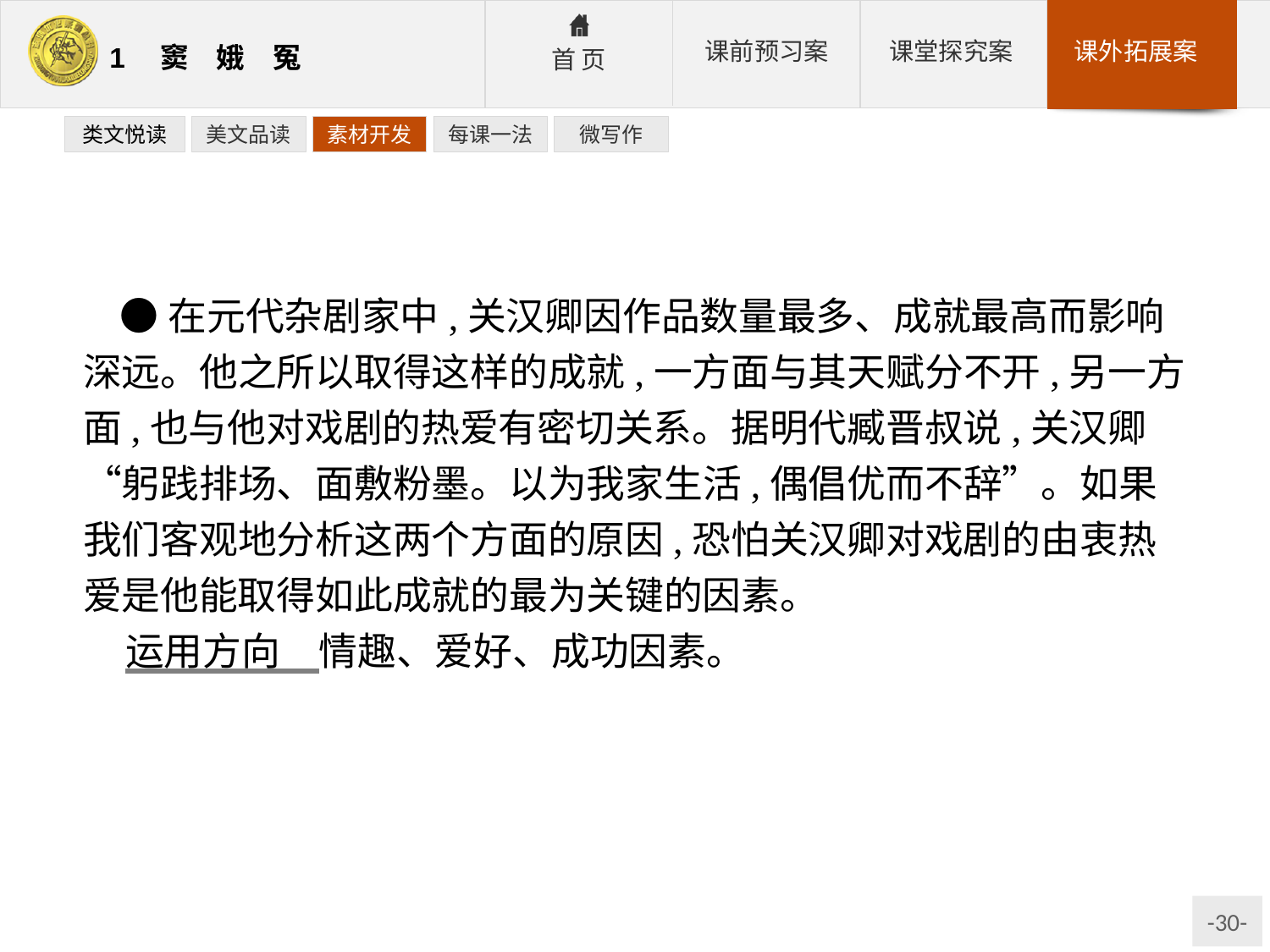

类文悦读
美文品读
素材开发
每课一法
微写作
●在元代杂剧家中,关汉卿因作品数量最多、成就最高而影响深远。他之所以取得这样的成就,一方面与其天赋分不开,另一方面,也与他对戏剧的热爱有密切关系。据明代臧晋叔说,关汉卿“躬践排场、面敷粉墨。以为我家生活,偶倡优而不辞”。如果我们客观地分析这两个方面的原因,恐怕关汉卿对戏剧的由衷热爱是他能取得如此成就的最为关键的因素。
运用方向　情趣、爱好、成功因素。